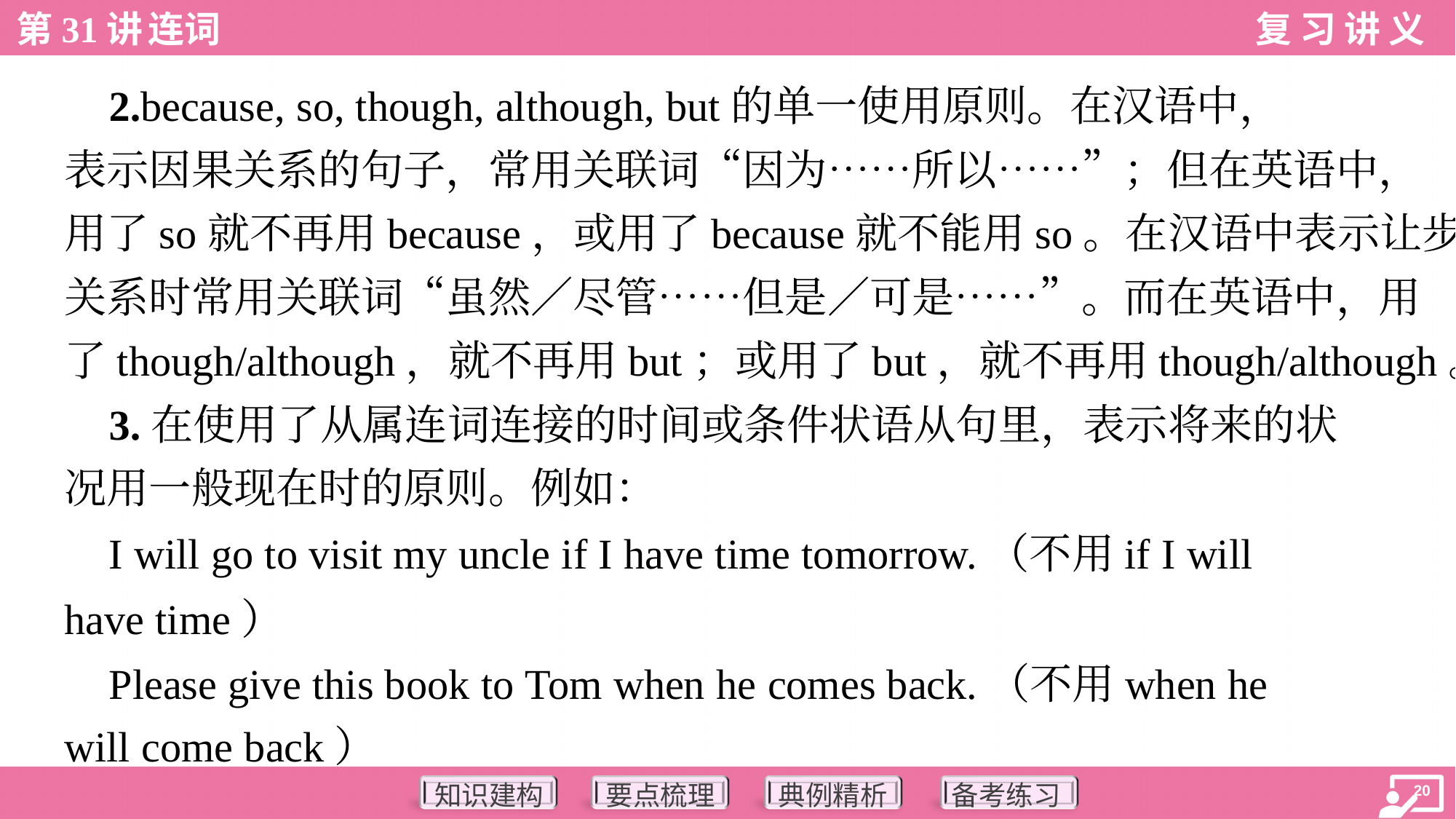

2.because, so, though, although, but的单一使用原则。在汉语中，
表示因果关系的句子，常用关联词“因为……所以……”；但在英语中，
用了so就不再用because，或用了because就不能用so。在汉语中表示让步
关系时常用关联词“虽然／尽管……但是／可是……”。而在英语中，用
了though/although，就不再用but；或用了but，就不再用though/although。
    3.在使用了从属连词连接的时间或条件状语从句里，表示将来的状
况用一般现在时的原则。例如：
    I will go to visit my uncle if I have time tomorrow.（不用if I will
have time）
    Please give this book to Tom when he comes back.（不用when he
will come back）